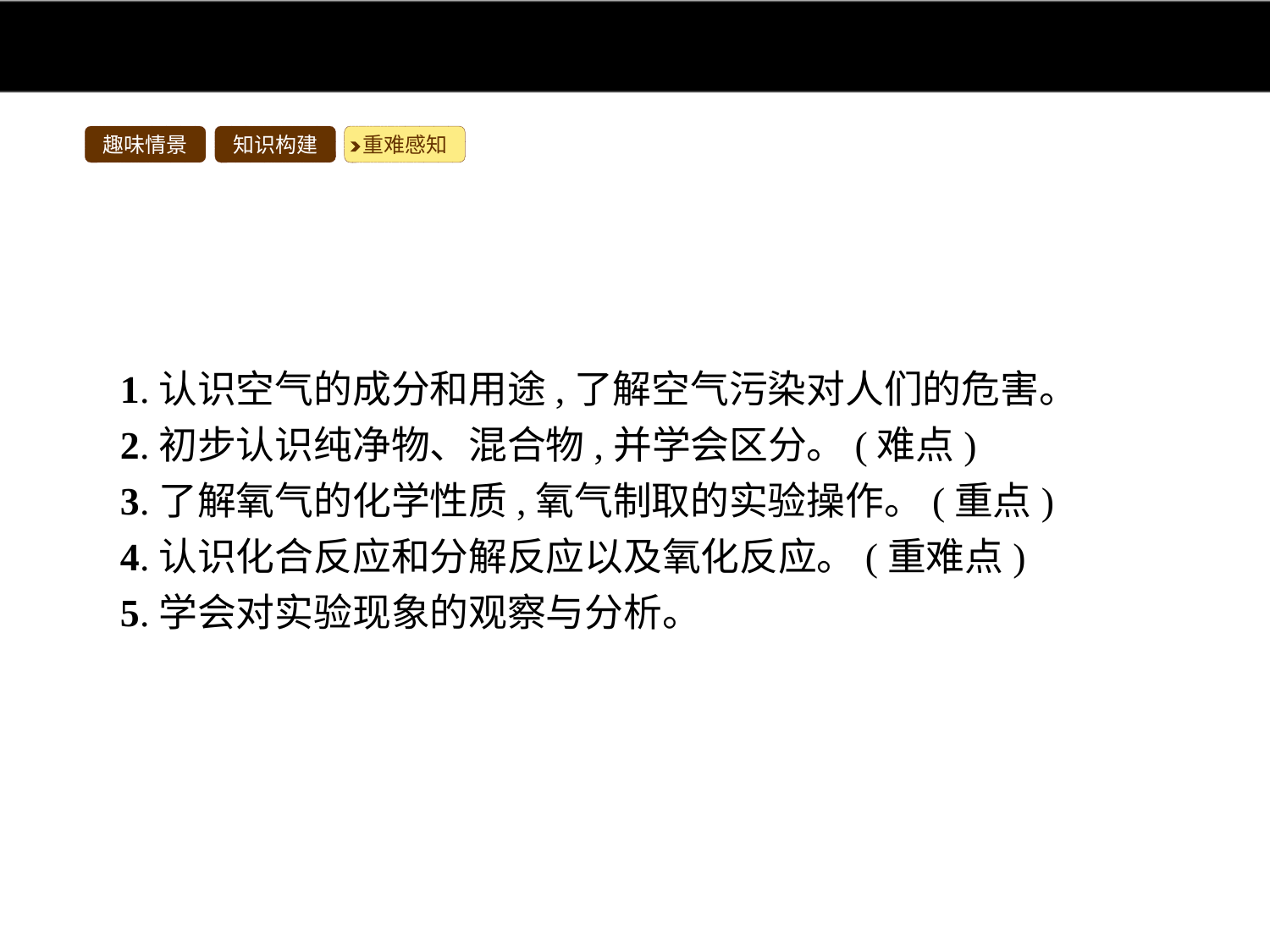

趣味情景
知识构建
重难感知

1.认识空气的成分和用途,了解空气污染对人们的危害。
2.初步认识纯净物、混合物,并学会区分。(难点)
3.了解氧气的化学性质,氧气制取的实验操作。(重点)
4.认识化合反应和分解反应以及氧化反应。(重难点)
5.学会对实验现象的观察与分析。